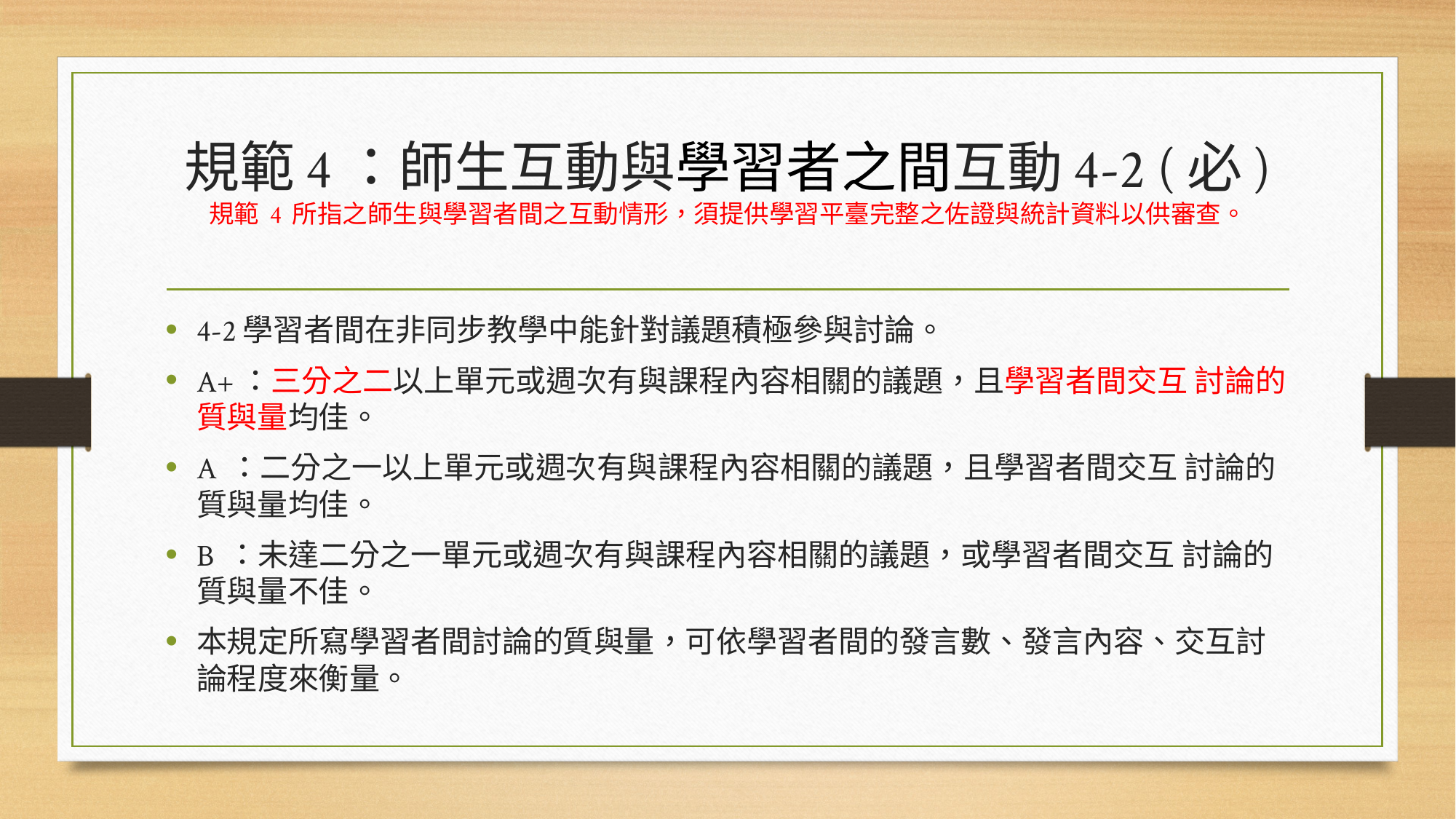

# 規範4：師生互動與學習者之間互動4-2 (必) 規範 4 所指之師生與學習者間之互動情形，須提供學習平臺完整之佐證與統計資料以供審查。
4-2學習者間在非同步教學中能針對議題積極參與討論。
A+：三分之二以上單元或週次有與課程內容相關的議題，且學習者間交互 討論的質與量均佳。
A ：二分之一以上單元或週次有與課程內容相關的議題，且學習者間交互 討論的質與量均佳。
B ：未達二分之一單元或週次有與課程內容相關的議題，或學習者間交互 討論的質與量不佳。
本規定所寫學習者間討論的質與量，可依學習者間的發言數、發言內容、交互討論程度來衡量。